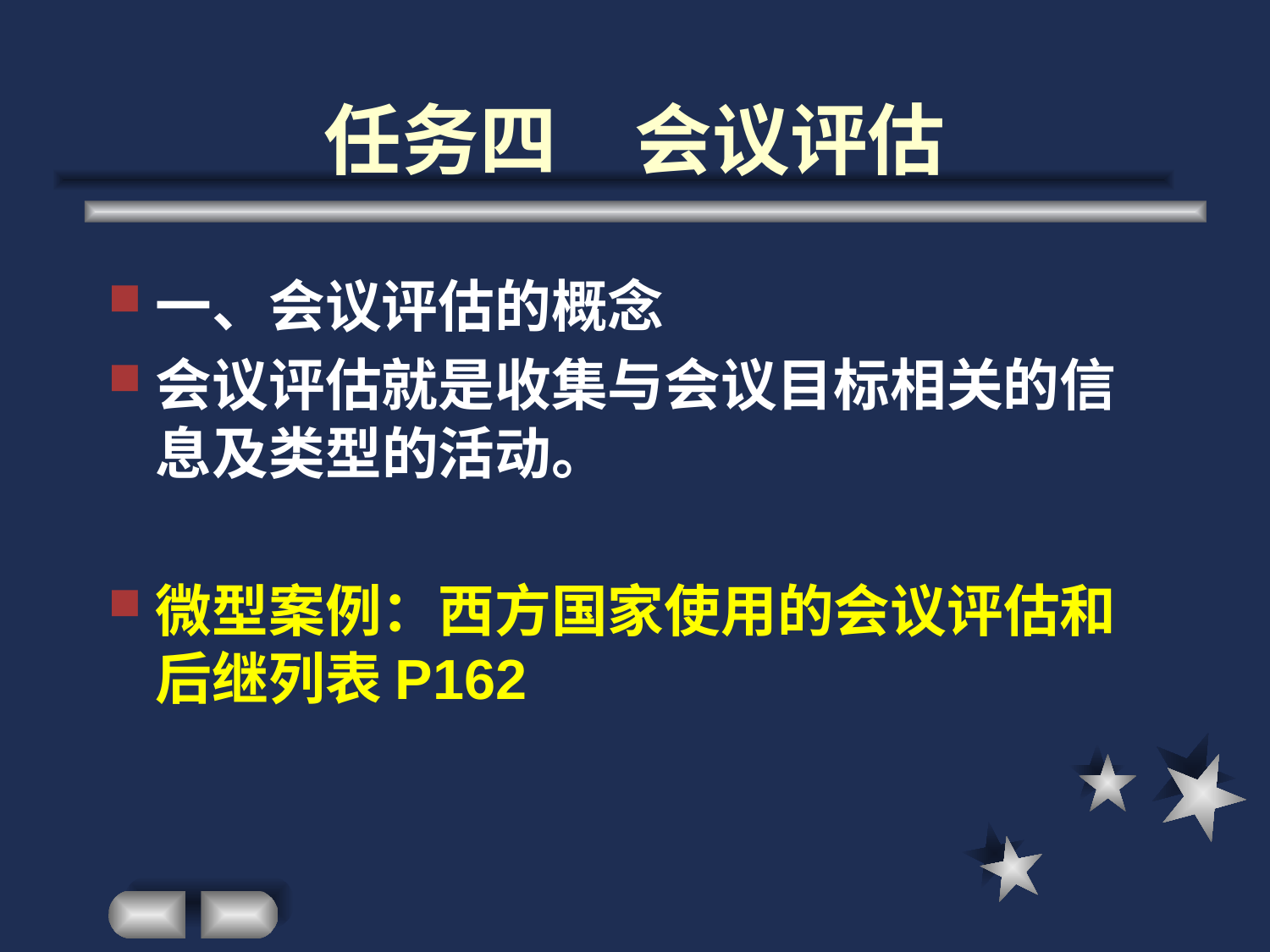

# 任务四　会议评估
一、会议评估的概念
会议评估就是收集与会议目标相关的信息及类型的活动。

微型案例：西方国家使用的会议评估和后继列表P162